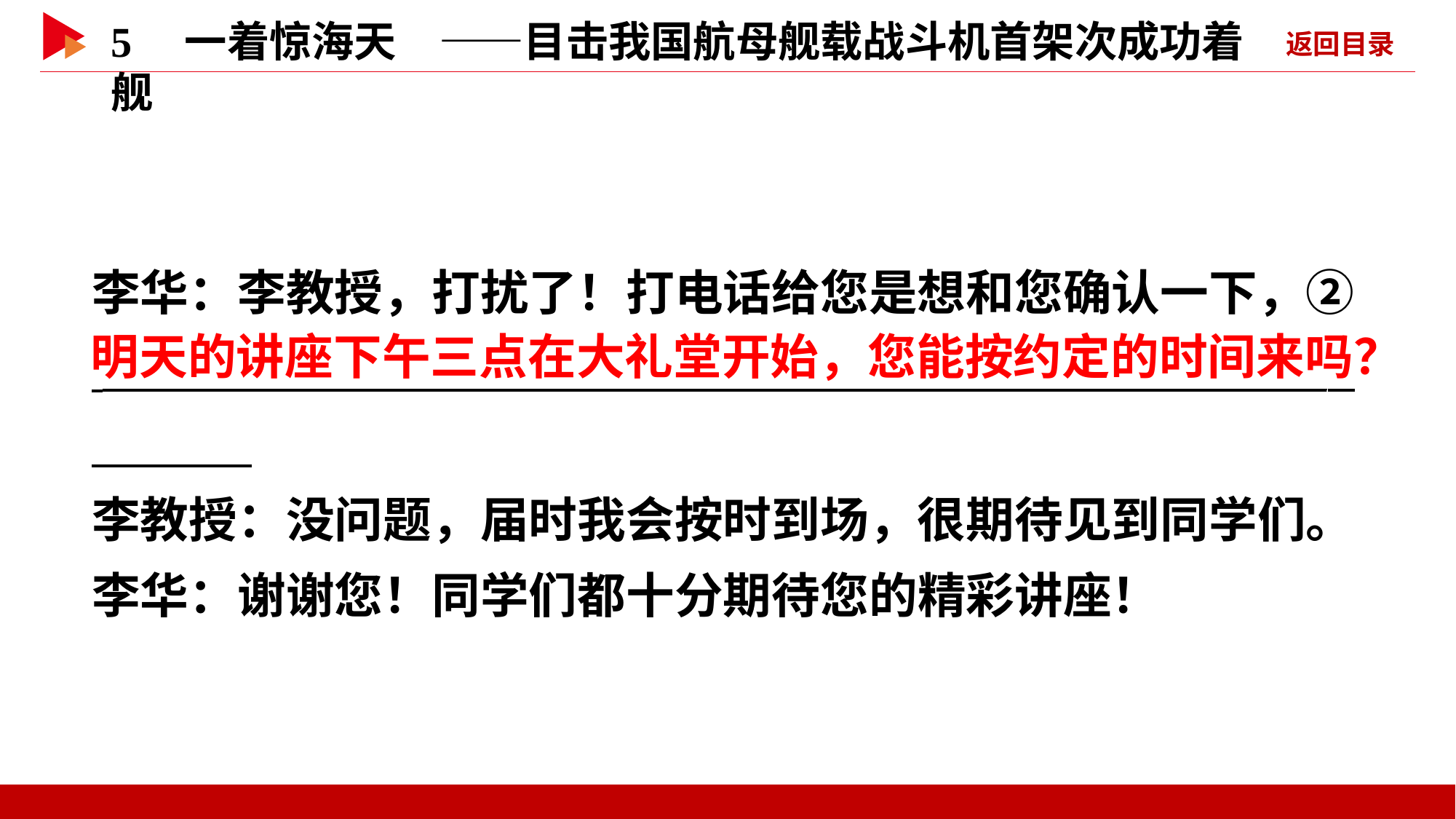

李华：李教授，打扰了！打电话给您是想和您确认一下，②
                                                                                            _
李教授：没问题，届时我会按时到场，很期待见到同学们。
李华：谢谢您！同学们都十分期待您的精彩讲座！
明天的讲座下午三点在大礼堂开始，您能按约定的时间来吗？